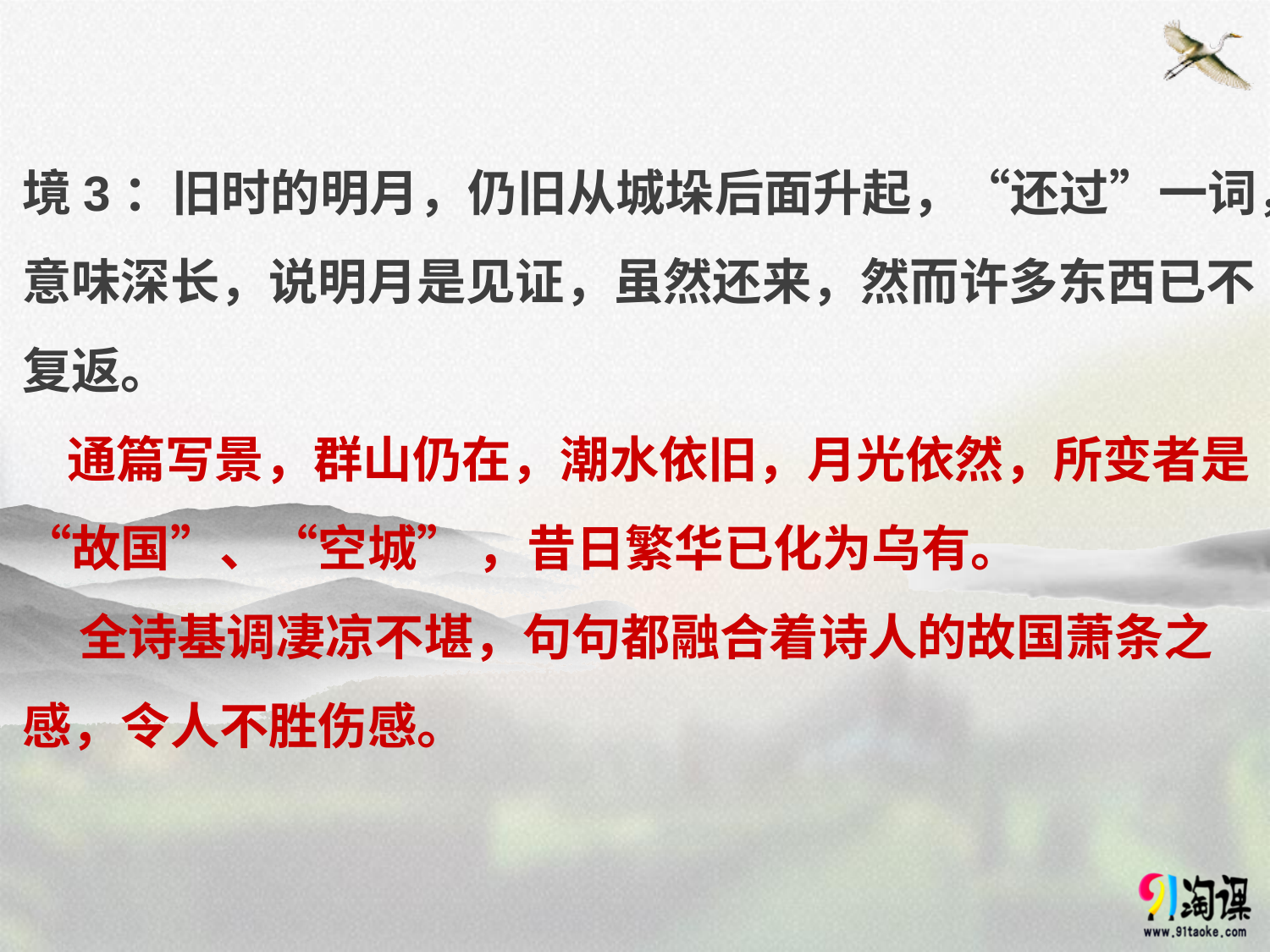

境3：旧时的明月，仍旧从城垛后面升起，“还过”一词，意味深长，说明月是见证，虽然还来，然而许多东西已不复返。 
    通篇写景，群山仍在，潮水依旧，月光依然，所变者是“故国”、“空城” ，昔日繁华已化为乌有。
    全诗基调凄凉不堪，句句都融合着诗人的故国萧条之感，令人不胜伤感。